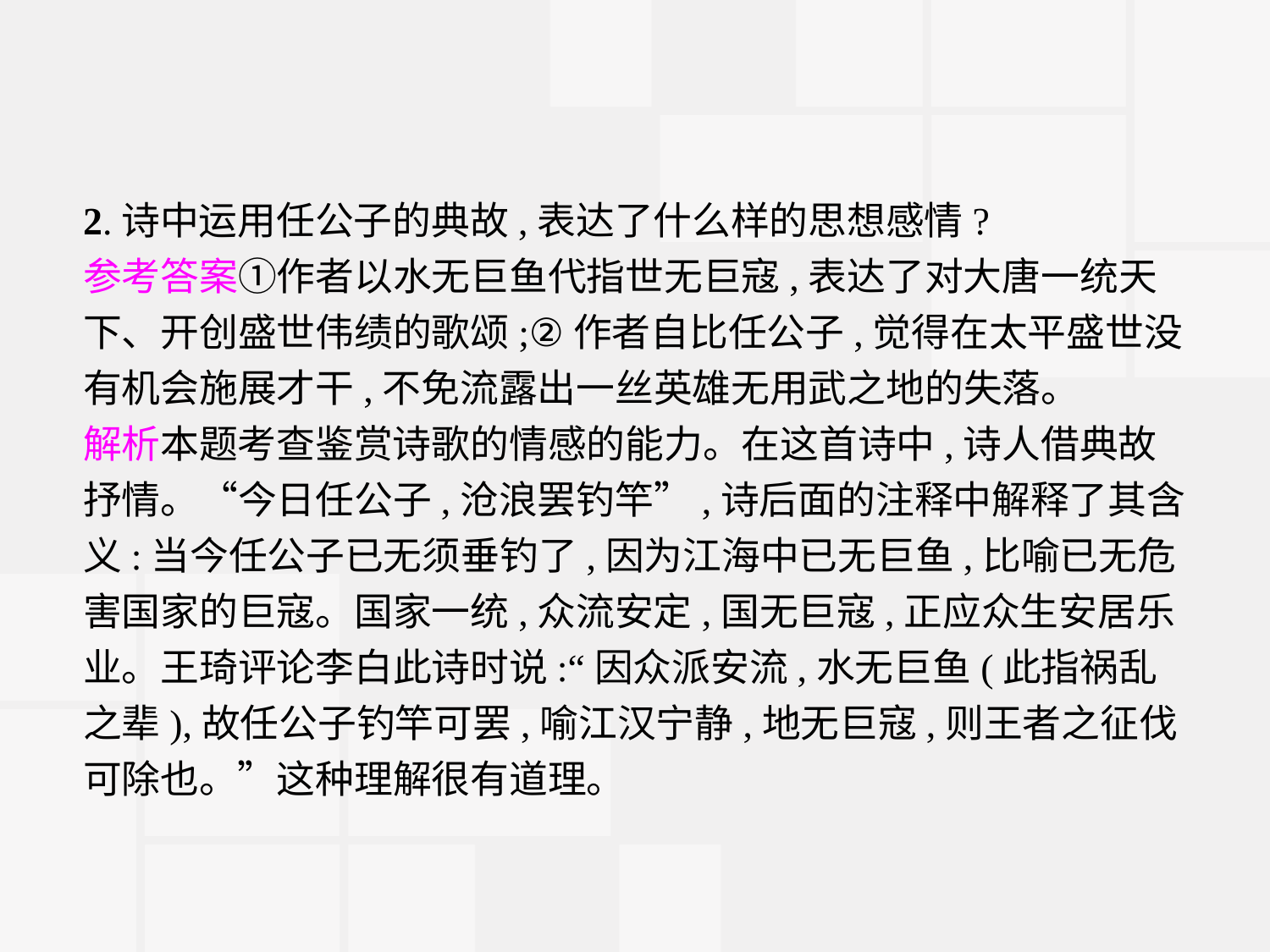

2.诗中运用任公子的典故,表达了什么样的思想感情?
参考答案①作者以水无巨鱼代指世无巨寇,表达了对大唐一统天下、开创盛世伟绩的歌颂;②作者自比任公子,觉得在太平盛世没有机会施展才干,不免流露出一丝英雄无用武之地的失落。
解析本题考查鉴赏诗歌的情感的能力。在这首诗中,诗人借典故抒情。“今日任公子,沧浪罢钓竿”,诗后面的注释中解释了其含义:当今任公子已无须垂钓了,因为江海中已无巨鱼,比喻已无危害国家的巨寇。国家一统,众流安定,国无巨寇,正应众生安居乐业。王琦评论李白此诗时说:“因众派安流,水无巨鱼(此指祸乱之辈),故任公子钓竿可罢,喻江汉宁静,地无巨寇,则王者之征伐可除也。”这种理解很有道理。